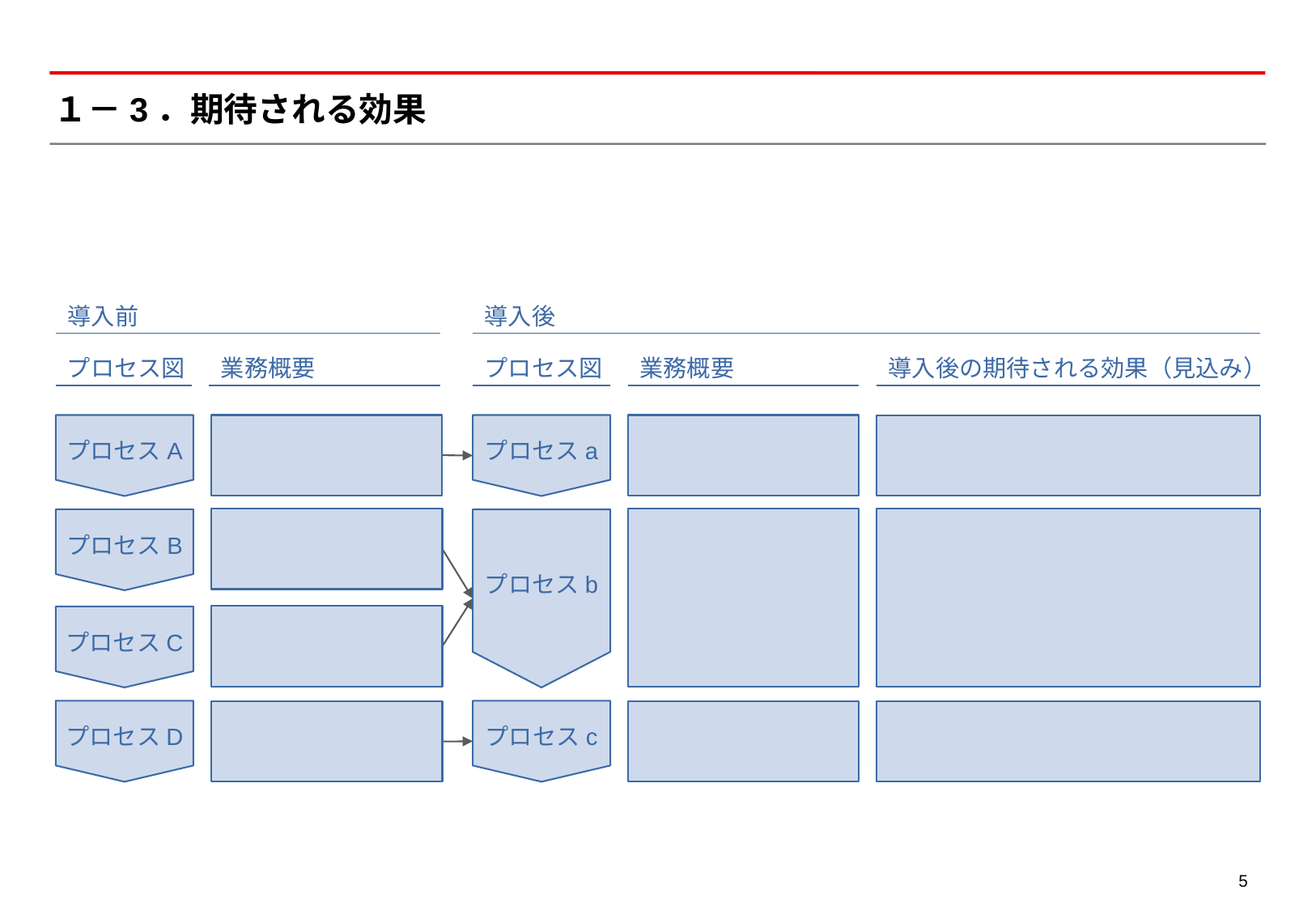

# １－3．期待される効果

導入前
導入後
プロセス図
業務概要
プロセスA
プロセスB
プロセスC
プロセスD

プロセス図
業務概要
プロセスa
プロセスb
プロセスc

導入後の期待される効果（見込み）